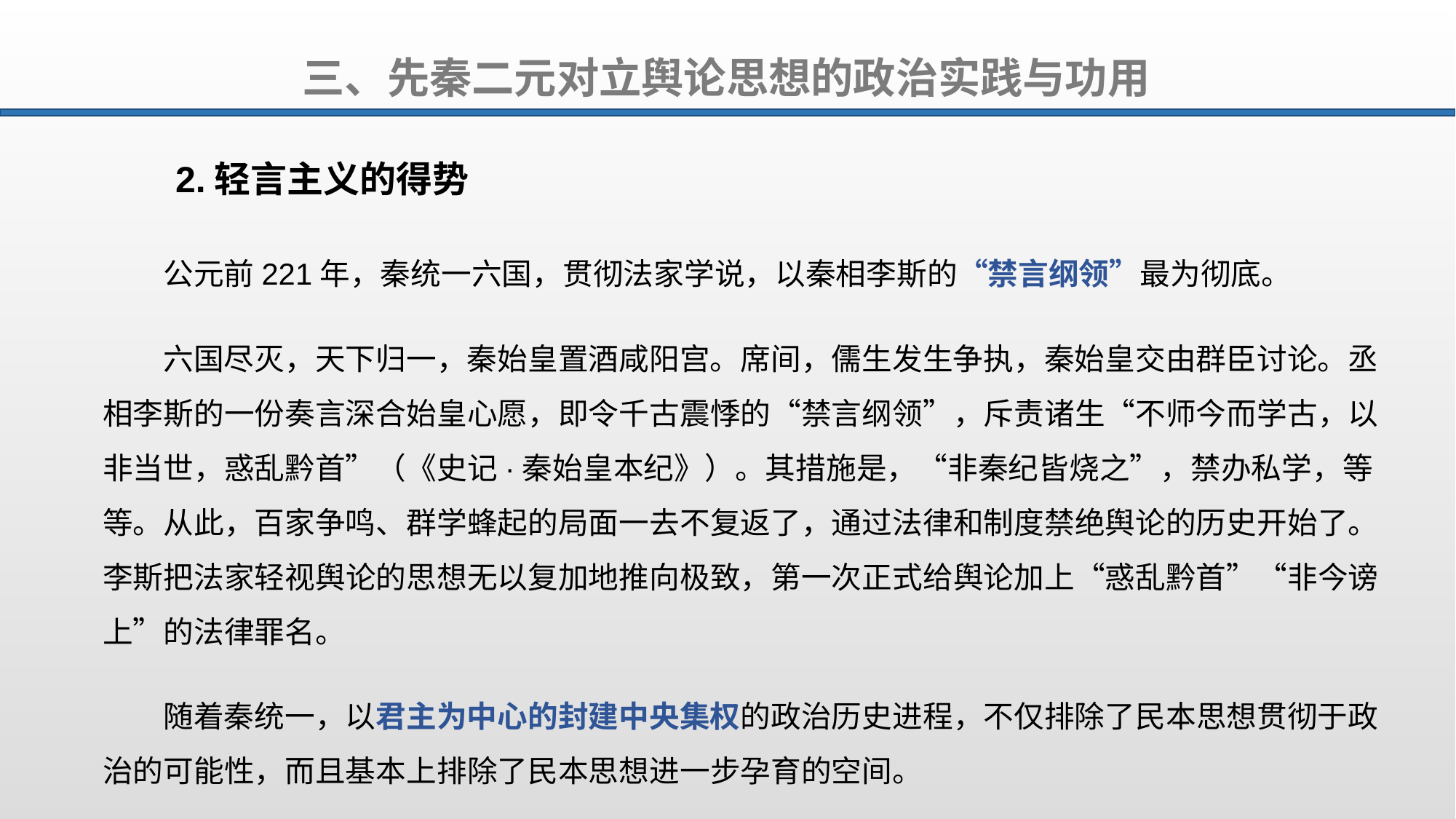

三、先秦二元对立舆论思想的政治实践与功用

2.轻言主义的得势
公元前221年，秦统一六国，贯彻法家学说，以秦相李斯的“禁言纲领”最为彻底。
六国尽灭，天下归一，秦始皇置酒咸阳宫。席间，儒生发生争执，秦始皇交由群臣讨论。丞相李斯的一份奏言深合始皇心愿，即令千古震悸的“禁言纲领”，斥责诸生“不师今而学古，以非当世，惑乱黔首”（《史记·秦始皇本纪》）。其措施是，“非秦纪皆烧之”，禁办私学，等等。从此，百家争鸣、群学蜂起的局面一去不复返了，通过法律和制度禁绝舆论的历史开始了。李斯把法家轻视舆论的思想无以复加地推向极致，第一次正式给舆论加上“惑乱黔首”“非今谤上”的法律罪名。
随着秦统一，以君主为中心的封建中央集权的政治历史进程，不仅排除了民本思想贯彻于政治的可能性，而且基本上排除了民本思想进一步孕育的空间。